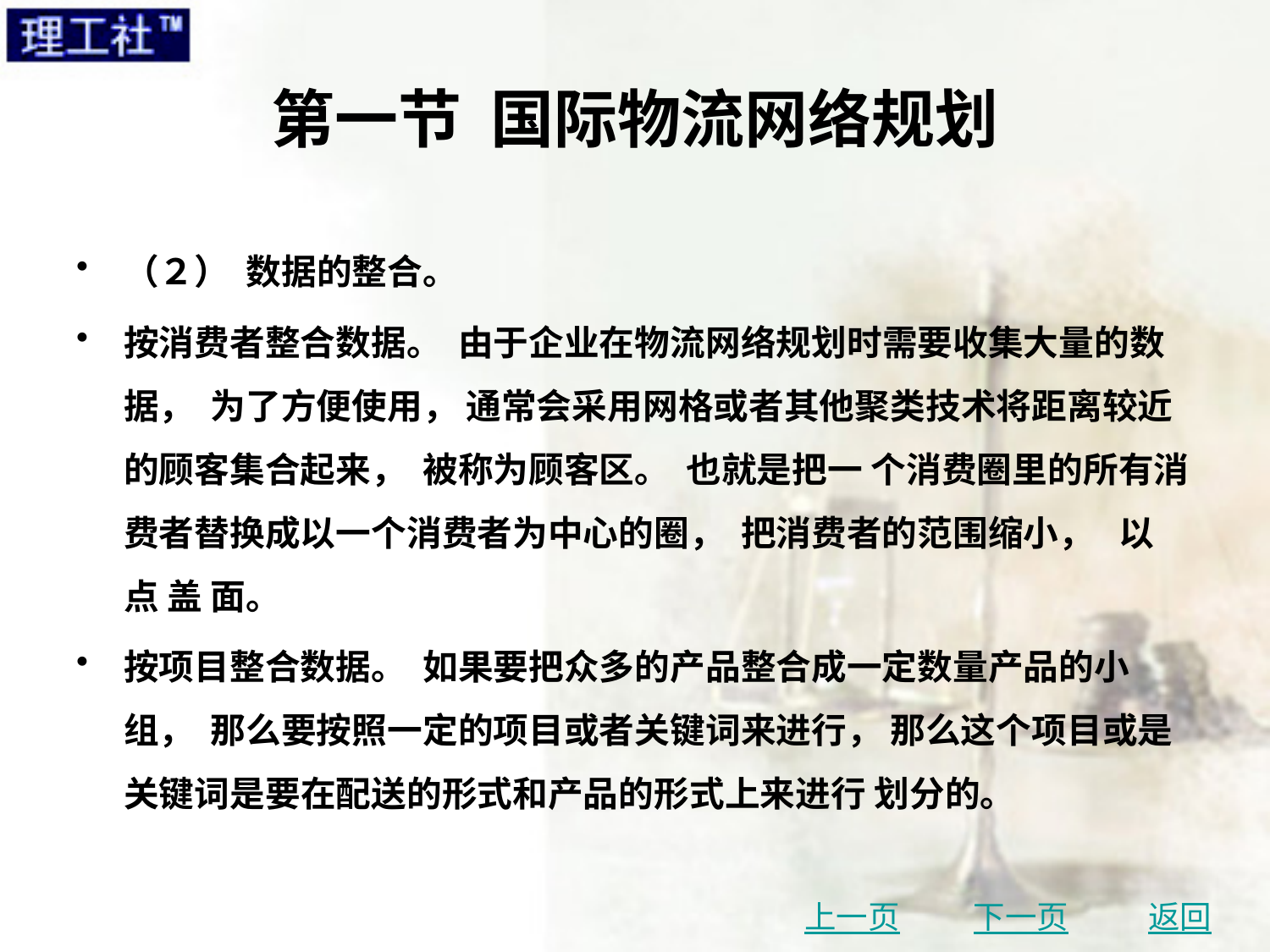

# 第一节  国际物流网络规划
（２）  数据的整合。
按消费者整合数据。  由于企业在物流网络规划时需要收集大量的数据，  为了方便使用， 通常会采用网格或者其他聚类技术将距离较近的顾客集合起来，  被称为顾客区。  也就是把一 个消费圈里的所有消费者替换成以一个消费者为中心的圈，  把消费者的范围缩小，   以 点 盖 面。
按项目整合数据。  如果要把众多的产品整合成一定数量产品的小组，  那么要按照一定的项目或者关键词来进行， 那么这个项目或是关键词是要在配送的形式和产品的形式上来进行 划分的。

上一页
下一页
返回